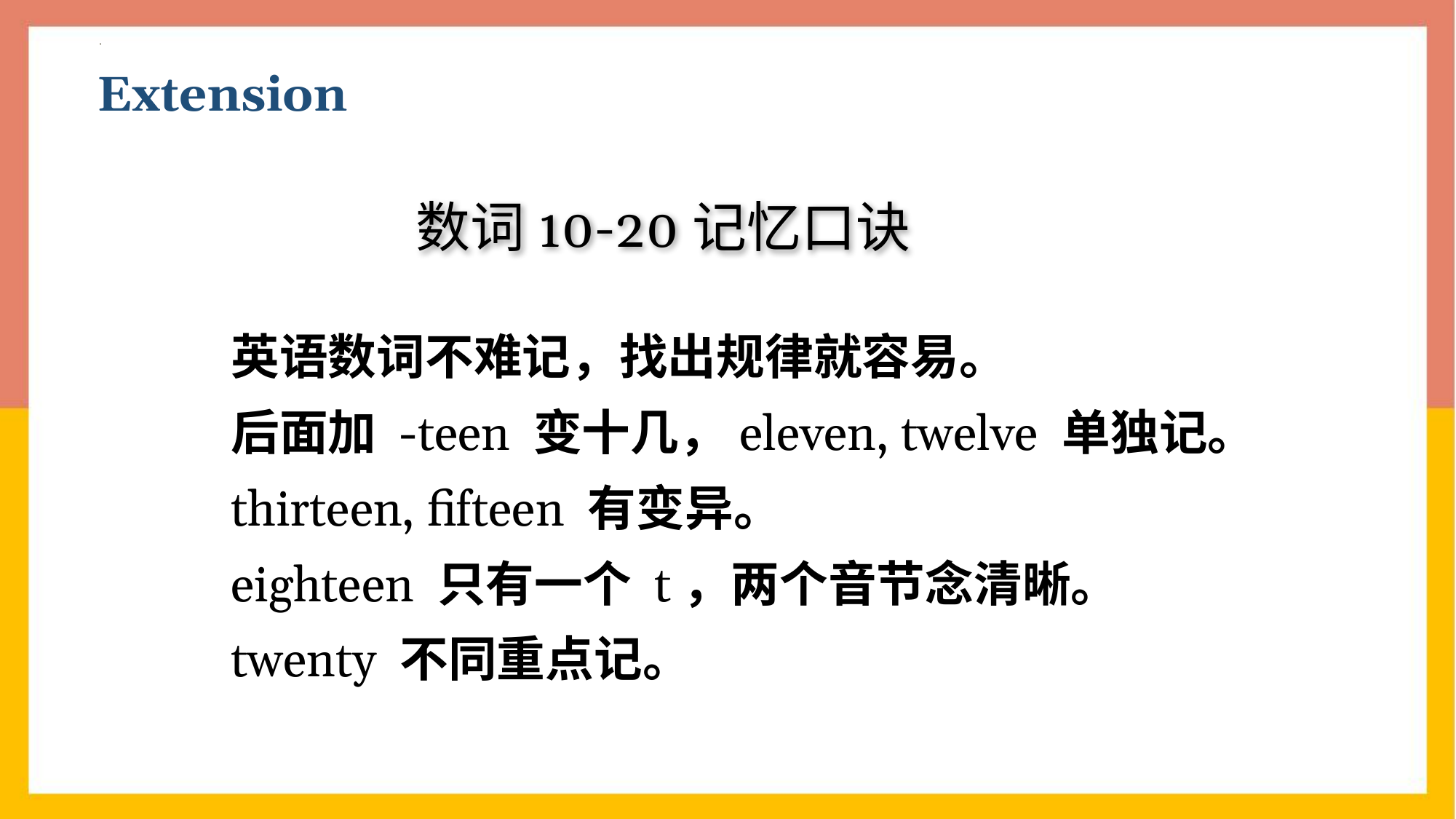

Extension
数词10-20记忆口诀
英语数词不难记，找出规律就容易。
后面加 -teen 变十几，eleven, twelve 单独记。
thirteen, fifteen 有变异。
eighteen 只有一个 t，两个音节念清晰。
twenty 不同重点记。